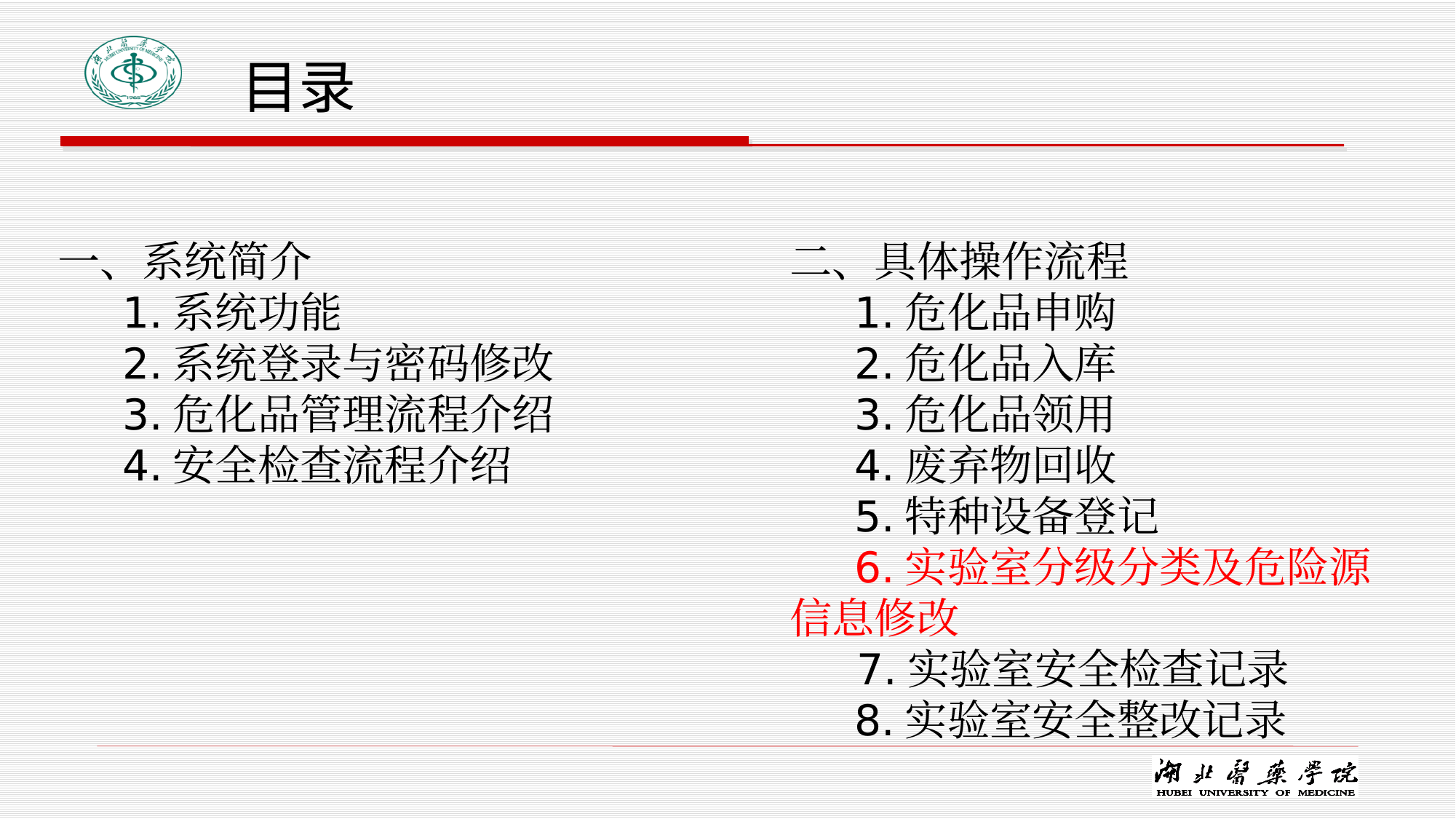

# 目录
一、系统简介
     1.系统功能
     2.系统登录与密码修改
     3.危化品管理流程介绍
     4.安全检查流程介绍
二、具体操作流程
     1.危化品申购
     2.危化品入库
     3.危化品领用
     4.废弃物回收
     5.特种设备登记
     6.实验室分级分类及危险源信息修改
     7.实验室安全检查记录
     8.实验室安全整改记录